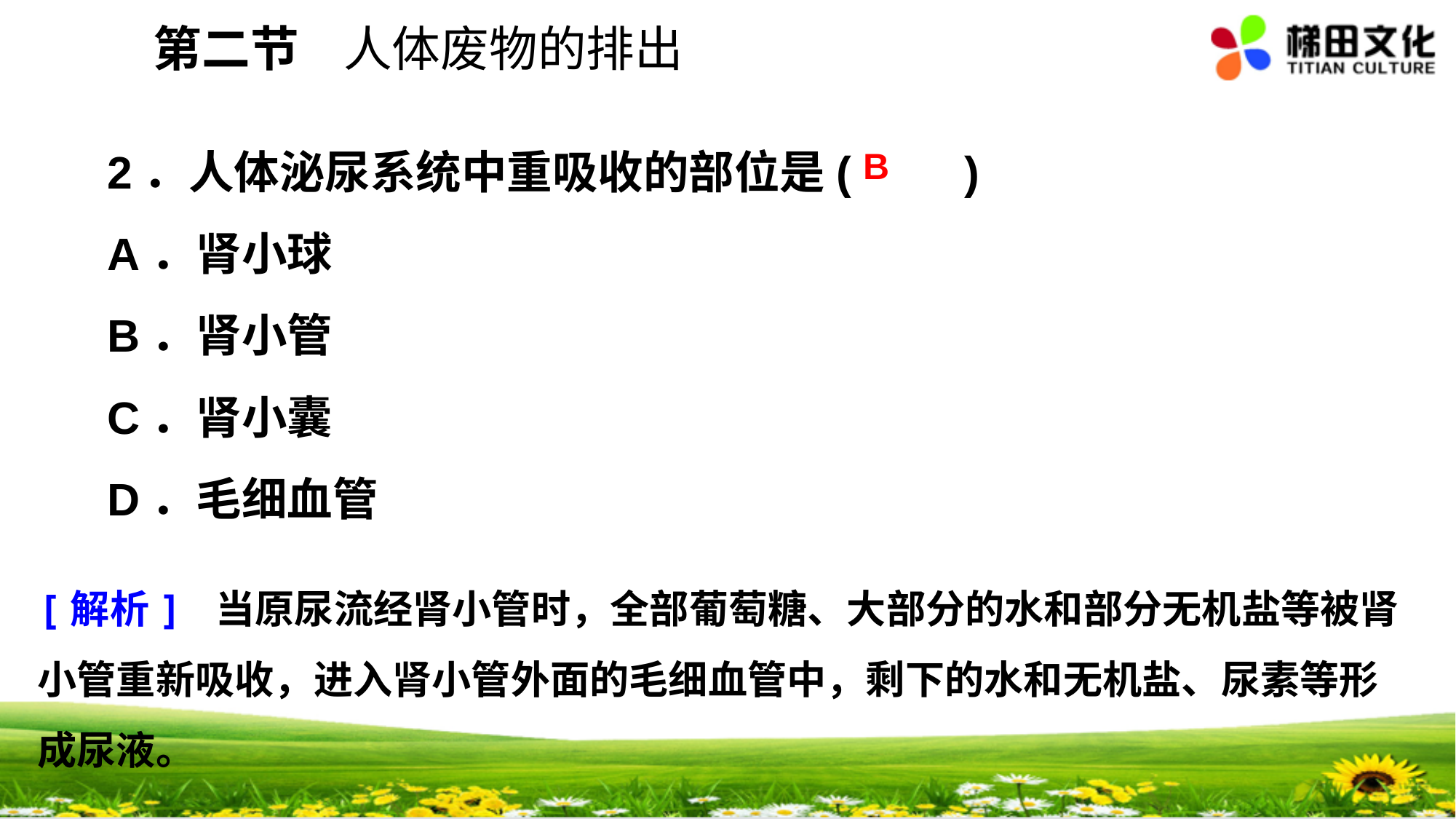

第二节    人体废物的排出
2．人体泌尿系统中重吸收的部位是(　　)
A．肾小球
B．肾小管
C．肾小囊
D．毛细血管
B
[解析] 当原尿流经肾小管时，全部葡萄糖、大部分的水和部分无机盐等被肾小管重新吸收，进入肾小管外面的毛细血管中，剩下的水和无机盐、尿素等形成尿液。